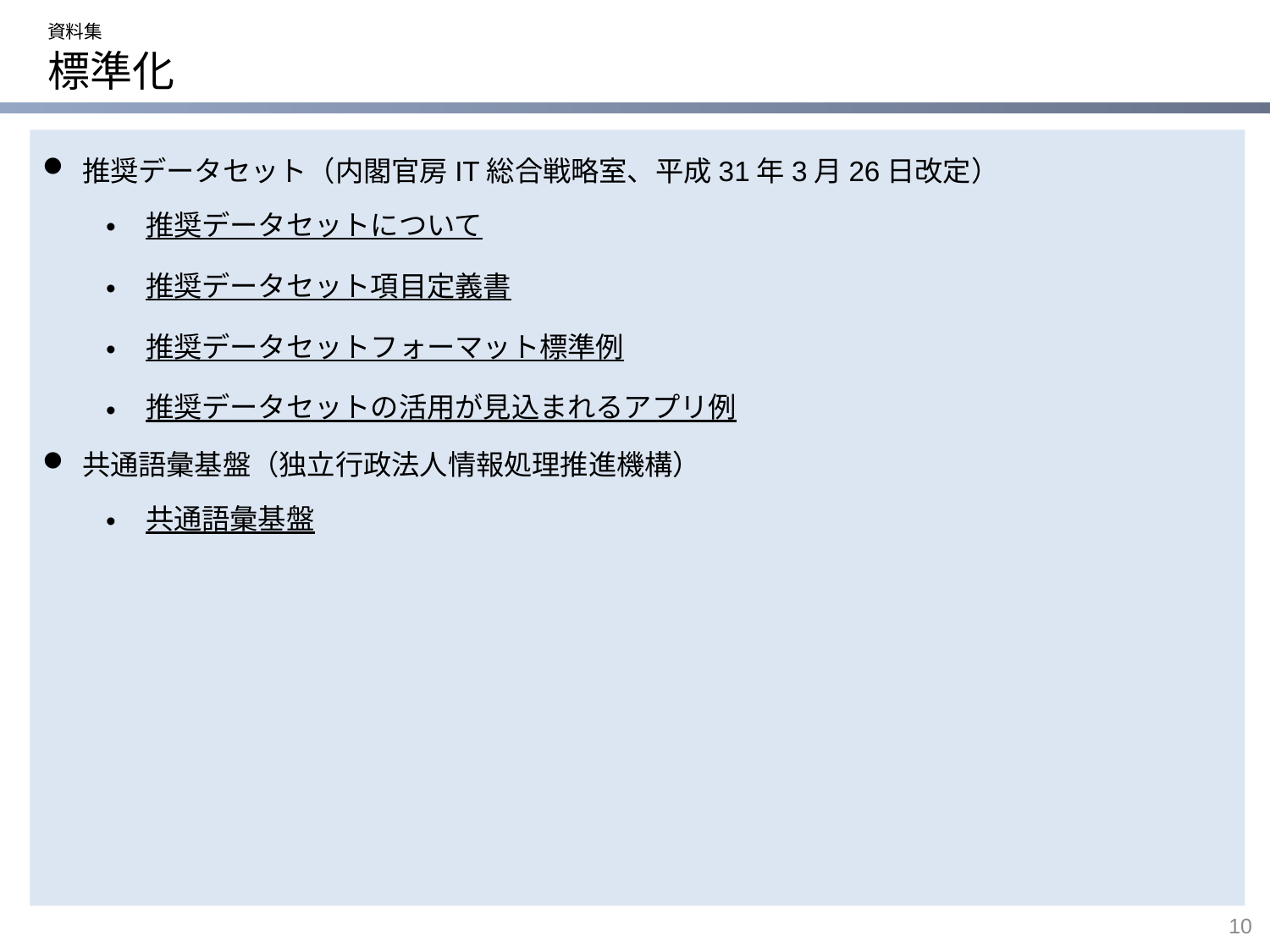

資料集
# 標準化
推奨データセット（内閣官房IT総合戦略室、平成31年3月26日改定）
推奨データセットについて
推奨データセット項目定義書
推奨データセットフォーマット標準例
推奨データセットの活用が見込まれるアプリ例
共通語彙基盤（独立行政法人情報処理推進機構）
共通語彙基盤
10